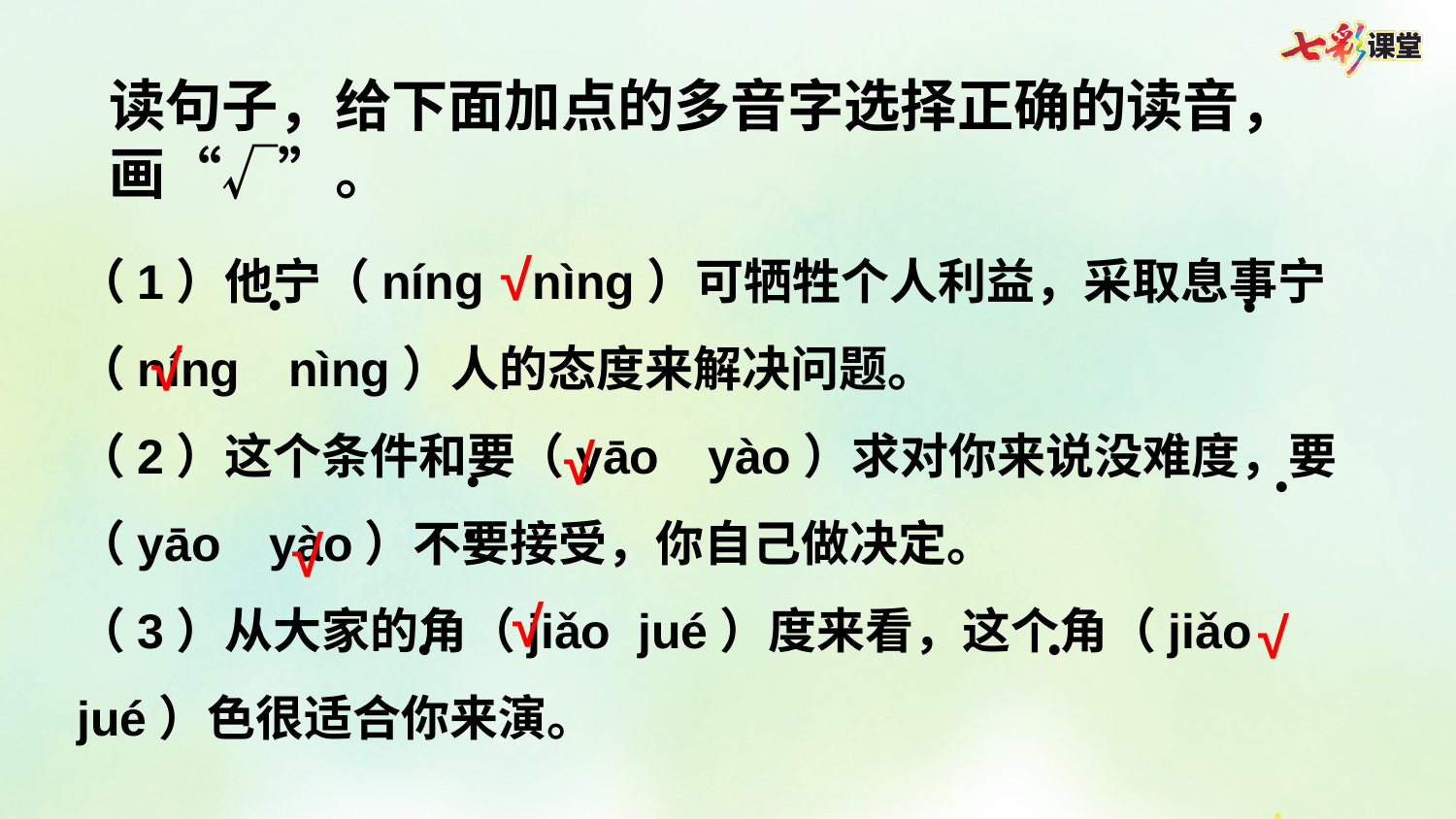

读句子，给下面加点的多音字选择正确的读音，画“√”。
（1）他宁（níng  nìng）可牺牲个人利益，采取息事宁（níng  nìng）人的态度来解决问题。
（2）这个条件和要（yāo  yào）求对你来说没难度，要（yāo  yào）不要接受，你自己做决定。
（3）从大家的角（jiǎo  jué）度来看，这个角（jiǎo  jué）色很适合你来演。
√
·
·
√
·
√
·
·
√
·
√
·
√